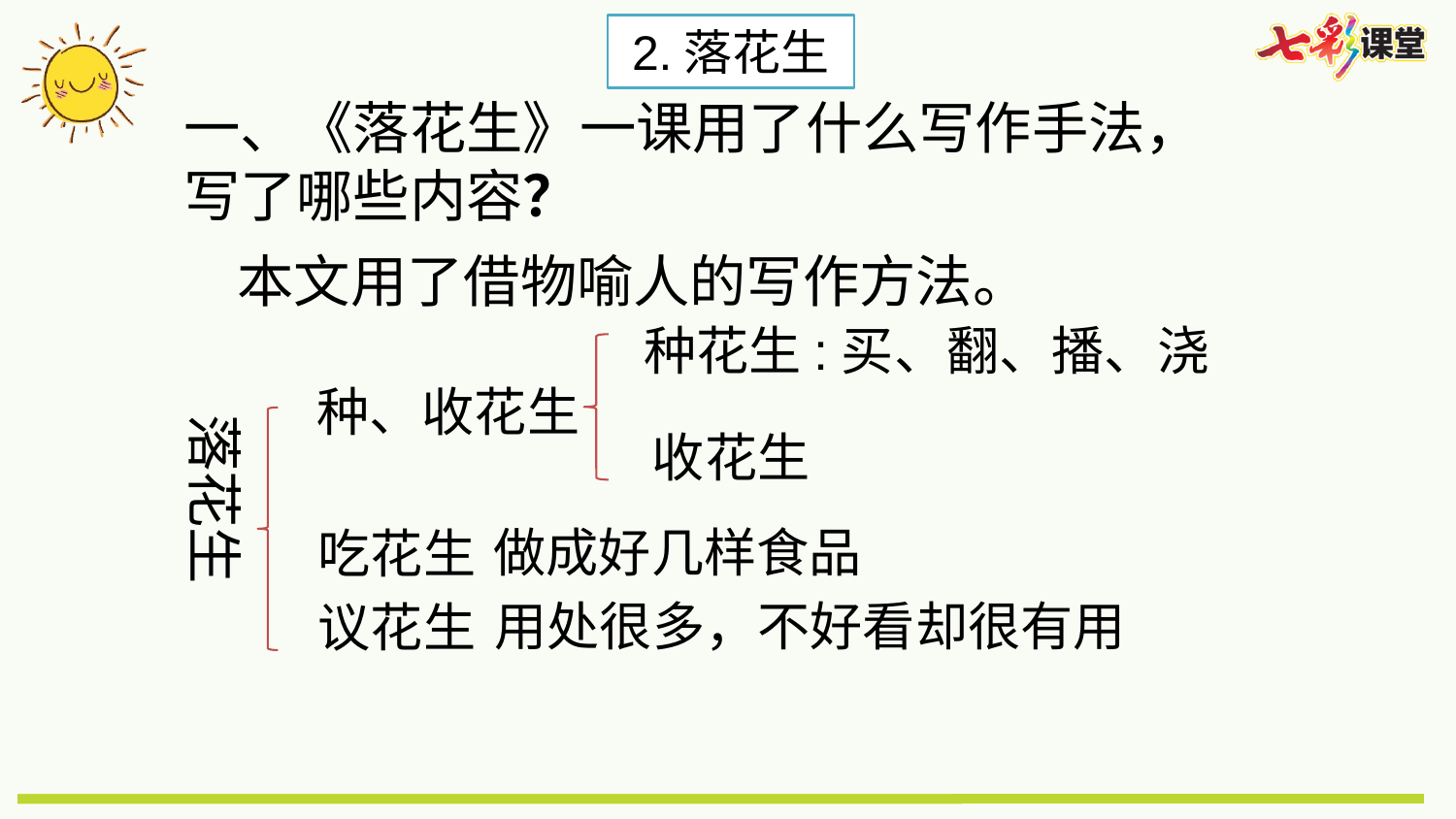

2.落花生
一、《落花生》一课用了什么写作手法，写了哪些内容？
本文用了借物喻人的写作方法。
种花生:买、翻、播、浇

种、收花生
落花生

收花生
做成好几样食品
吃花生
用处很多，不好看却很有用
议花生